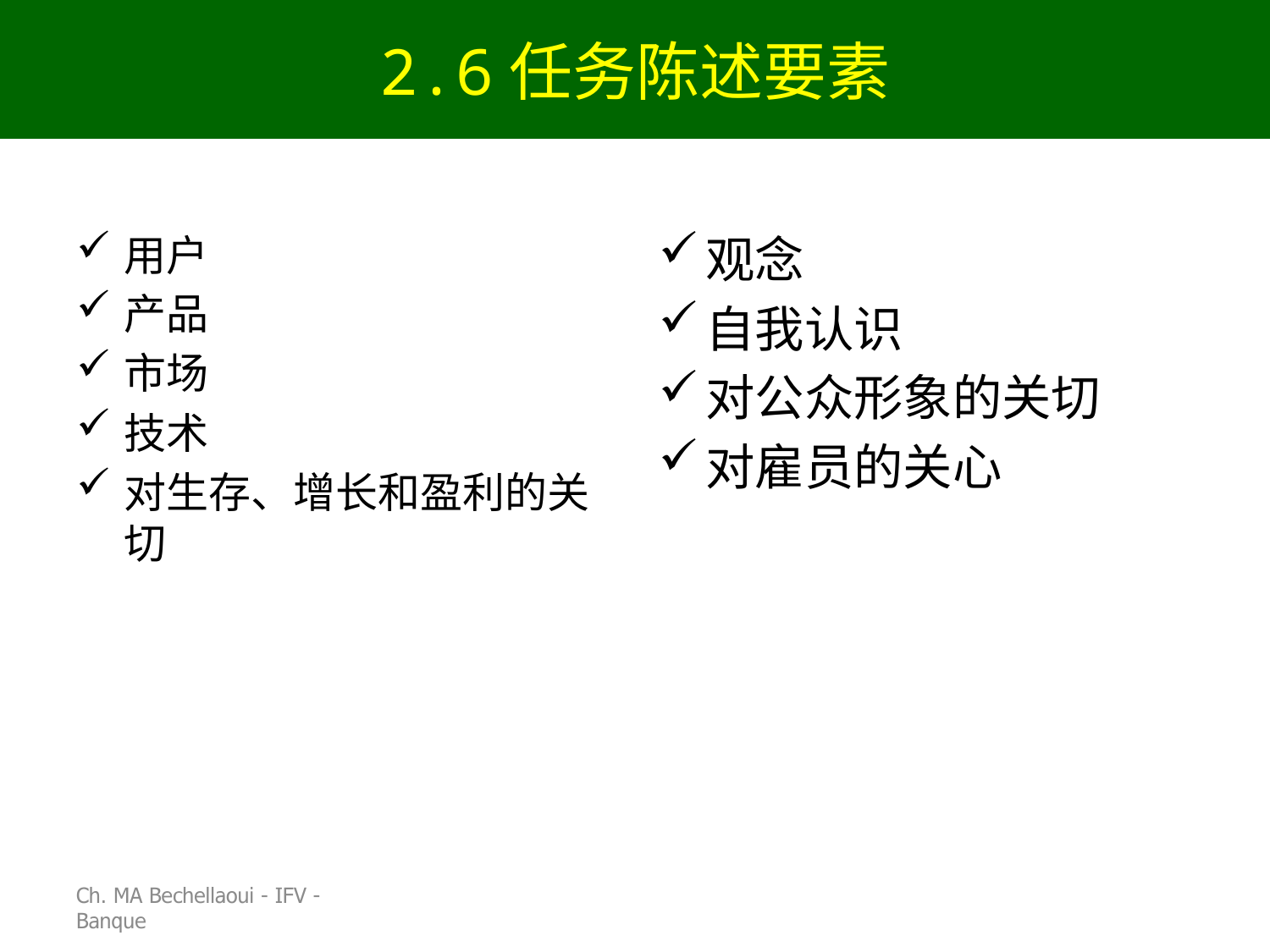

# 2.6任务陈述要素
Ch. MA Bechellaoui - IFV - Banque
用户
产品
市场
技术
对生存、增长和盈利的关切
观念
自我认识
对公众形象的关切
对雇员的关心